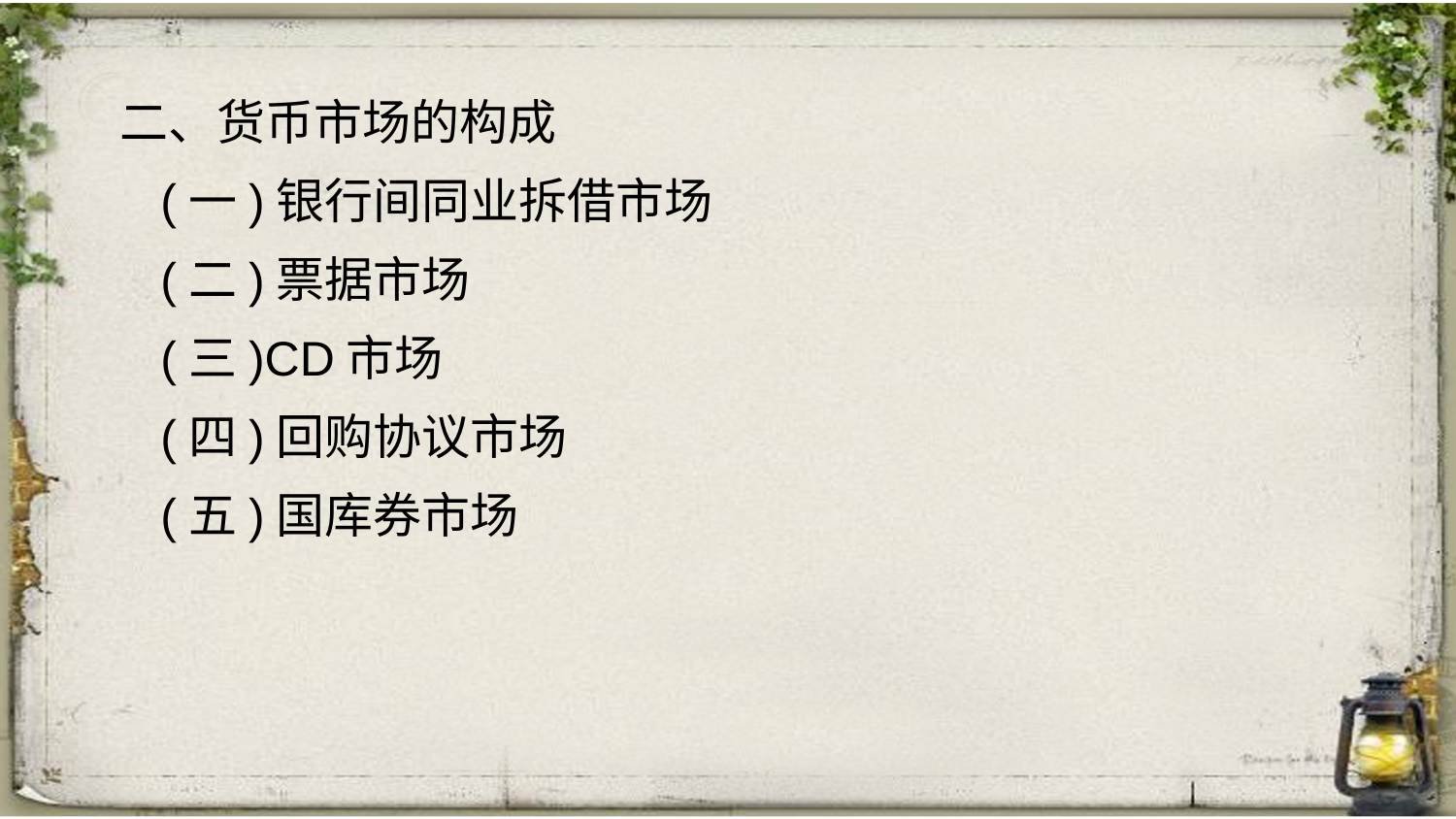

二、货币市场的构成
   (一)银行间同业拆借市场
   (二)票据市场
   (三)CD市场
   (四)回购协议市场
   (五)国库券市场